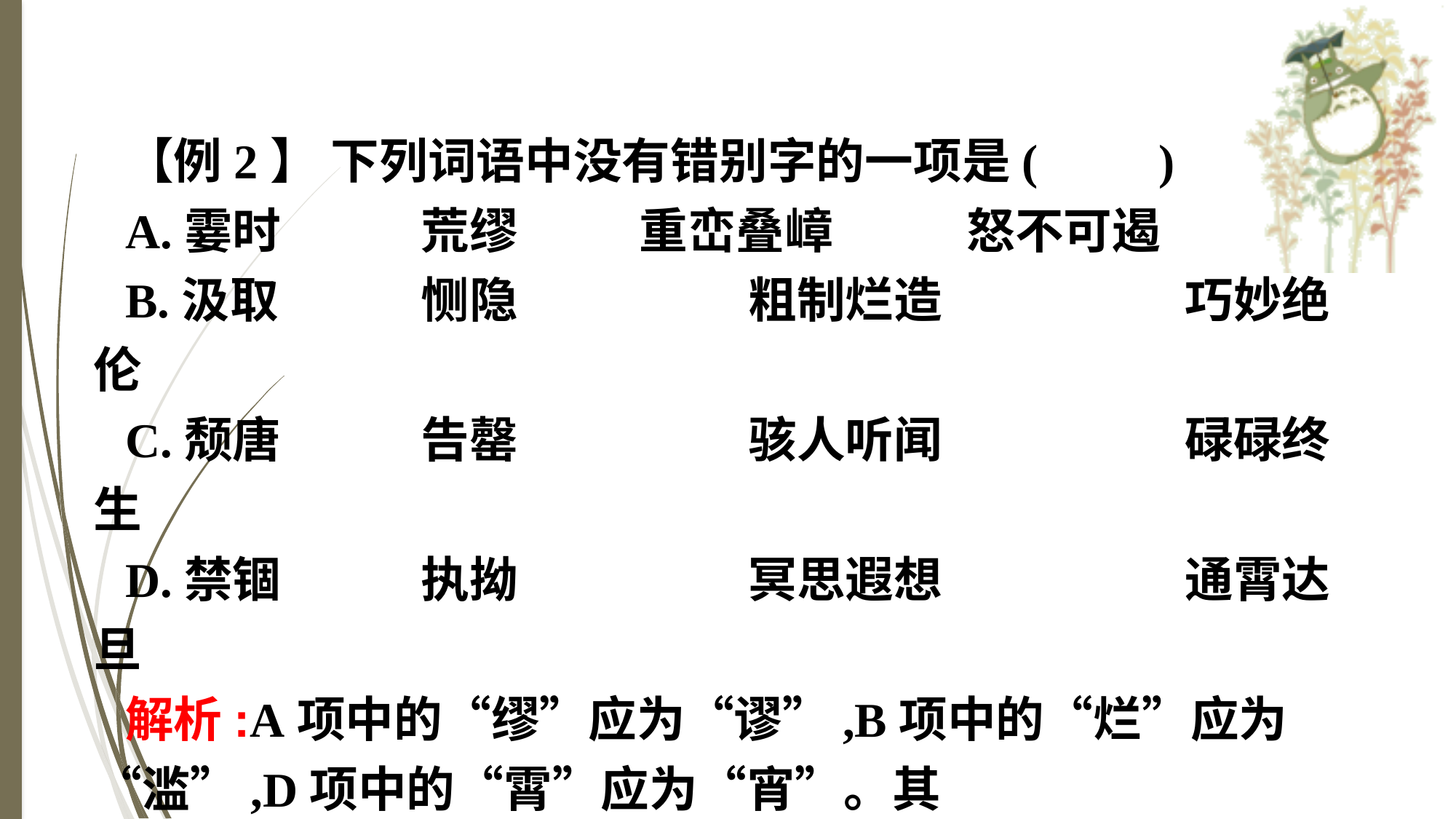

【例2】 下列词语中没有错别字的一项是(　　)
A.霎时　	荒缪　　	重峦叠嶂　　	怒不可遏
B.汲取		恻隐			粗制烂造			巧妙绝伦
C.颓唐		告罄			骇人听闻			碌碌终生
D.禁锢		执拗			冥思遐想			通霄达旦
解析:A项中的“缪”应为“谬”,B项中的“烂”应为“滥”,D项中的“霄”应为“宵”。其中“缪”“谬”,“霄”“宵”是形近字误用。
答案:C